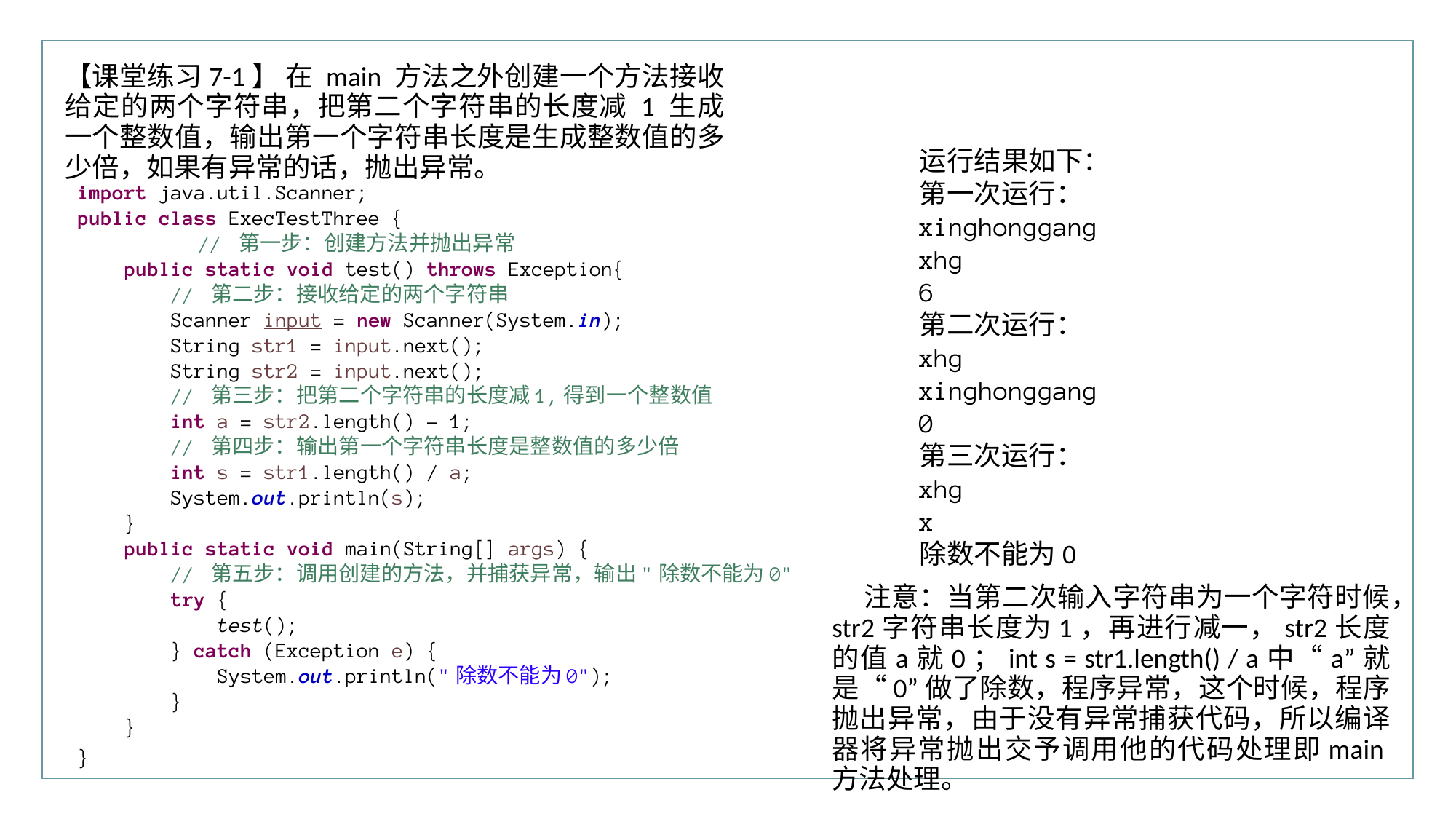

行业PPT模板http://www.XX.com/hangye/

【课堂练习7-1】 在 main 方法之外创建一个方法接收给定的两个字符串，把第二个字符串的长度减 1 生成一个整数值，输出第一个字符串长度是生成整数值的多少倍，如果有异常的话，抛出异常。
运行结果如下：
第一次运行：
xinghonggang
xhg
6
第二次运行：
xhg
xinghonggang
0
第三次运行：
xhg
x
除数不能为0
import java.util.Scanner;
public class ExecTestThree {
	 // 第一步：创建方法并抛出异常
    public static void test() throws Exception{
        // 第二步：接收给定的两个字符串
        Scanner input = new Scanner(System.in);
        String str1 = input.next();
        String str2 = input.next();
        // 第三步：把第二个字符串的长度减1,得到一个整数值
        int a = str2.length() - 1;
        // 第四步：输出第一个字符串长度是整数值的多少倍
        int s = str1.length() / a;
        System.out.println(s);
    }
    public static void main(String[] args) {
        // 第五步：调用创建的方法，并捕获异常，输出"除数不能为0"
        try {
            test();
        } catch (Exception e) {
            System.out.println("除数不能为0");
        }
    }
}
注意：当第二次输入字符串为一个字符时候，str2字符串长度为1，再进行减一，str2长度的值a就0；int s = str1.length() / a中“a”就是“0”做了除数，程序异常，这个时候，程序抛出异常，由于没有异常捕获代码，所以编译器将异常抛出交予调用他的代码处理即main方法处理。